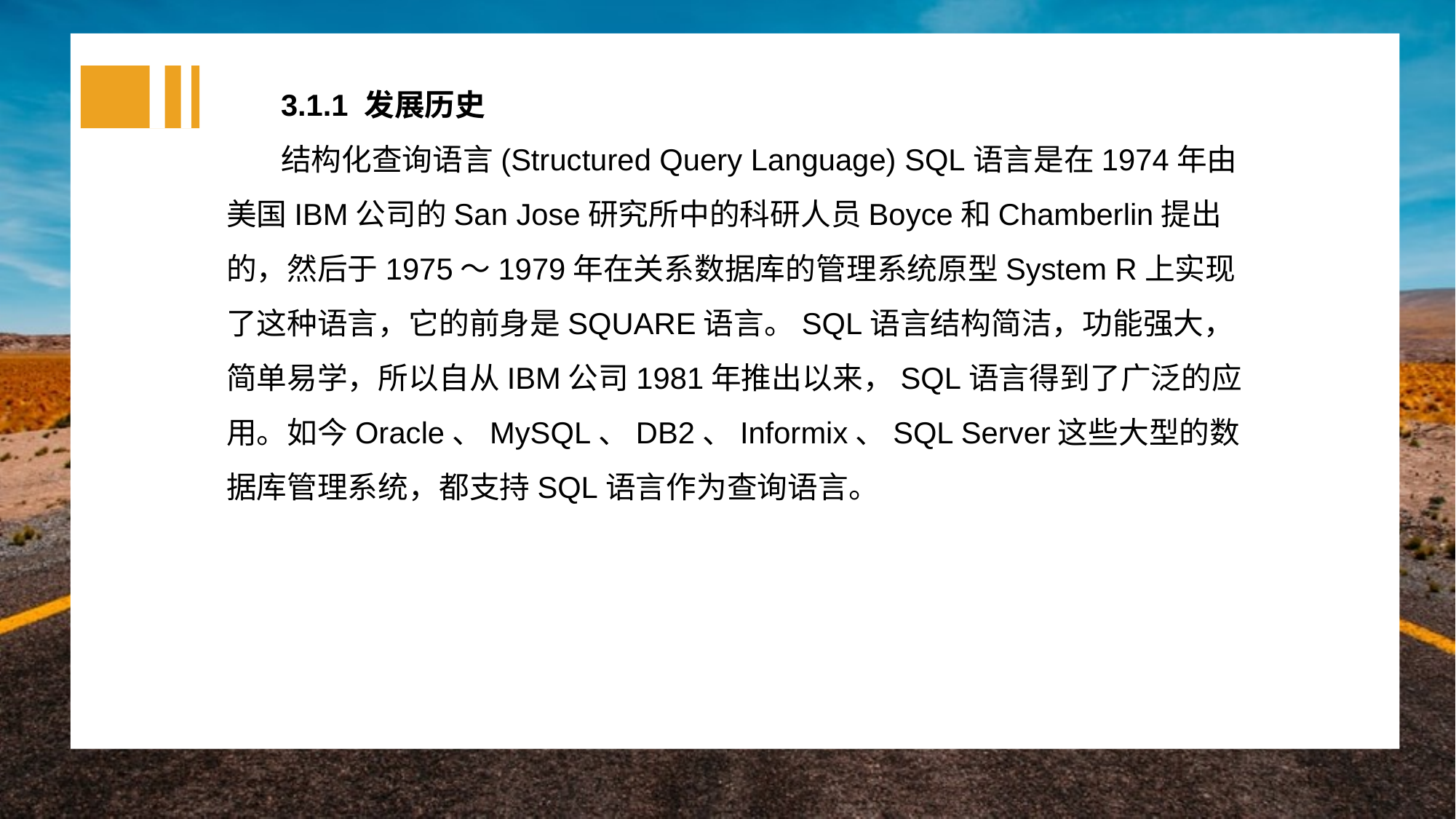

3.1.1 发展历史
结构化查询语言(Structured Query Language) SQL语言是在1974年由美国IBM公司的San Jose研究所中的科研人员Boyce和Chamberlin提出的，然后于1975～1979年在关系数据库的管理系统原型System R上实现了这种语言，它的前身是SQUARE语言。SQL语言结构简洁，功能强大，简单易学，所以自从IBM公司1981年推出以来，SQL语言得到了广泛的应用。如今Oracle、MySQL、DB2、Informix、SQL Server这些大型的数据库管理系统，都支持SQL语言作为查询语言。